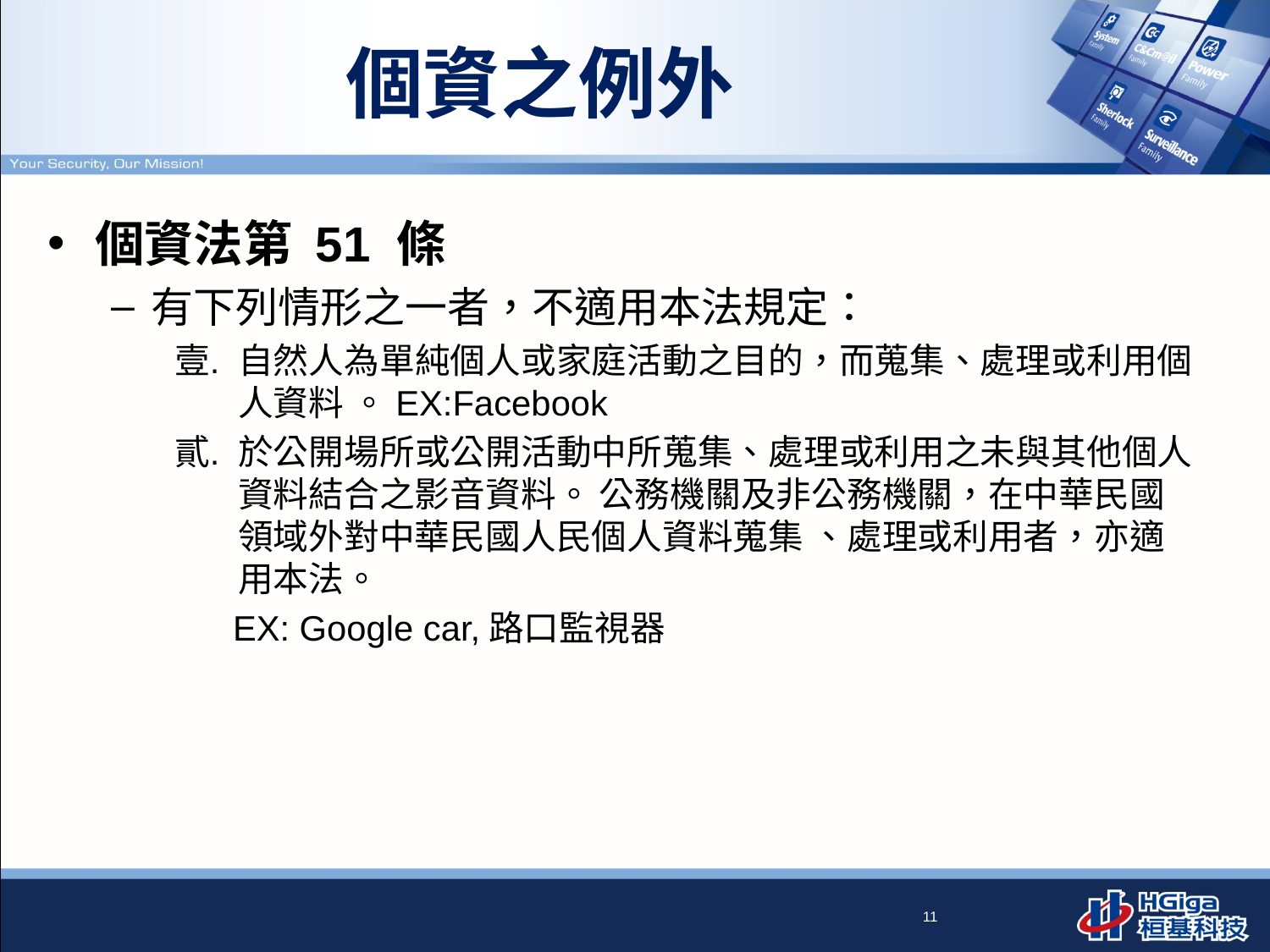

# 個資之例外
個資法第 51 條
有下列情形之一者，不適用本法規定：
自然人為單純個人或家庭活動之目的，而蒐集、處理或利用個人資料 。EX:Facebook
於公開場所或公開活動中所蒐集、處理或利用之未與其他個人資料結合之影音資料。 公務機關及非公務機關，在中華民國領域外對中華民國人民個人資料蒐集 、處理或利用者，亦適用本法。
      EX: Google car,路口監視器

11